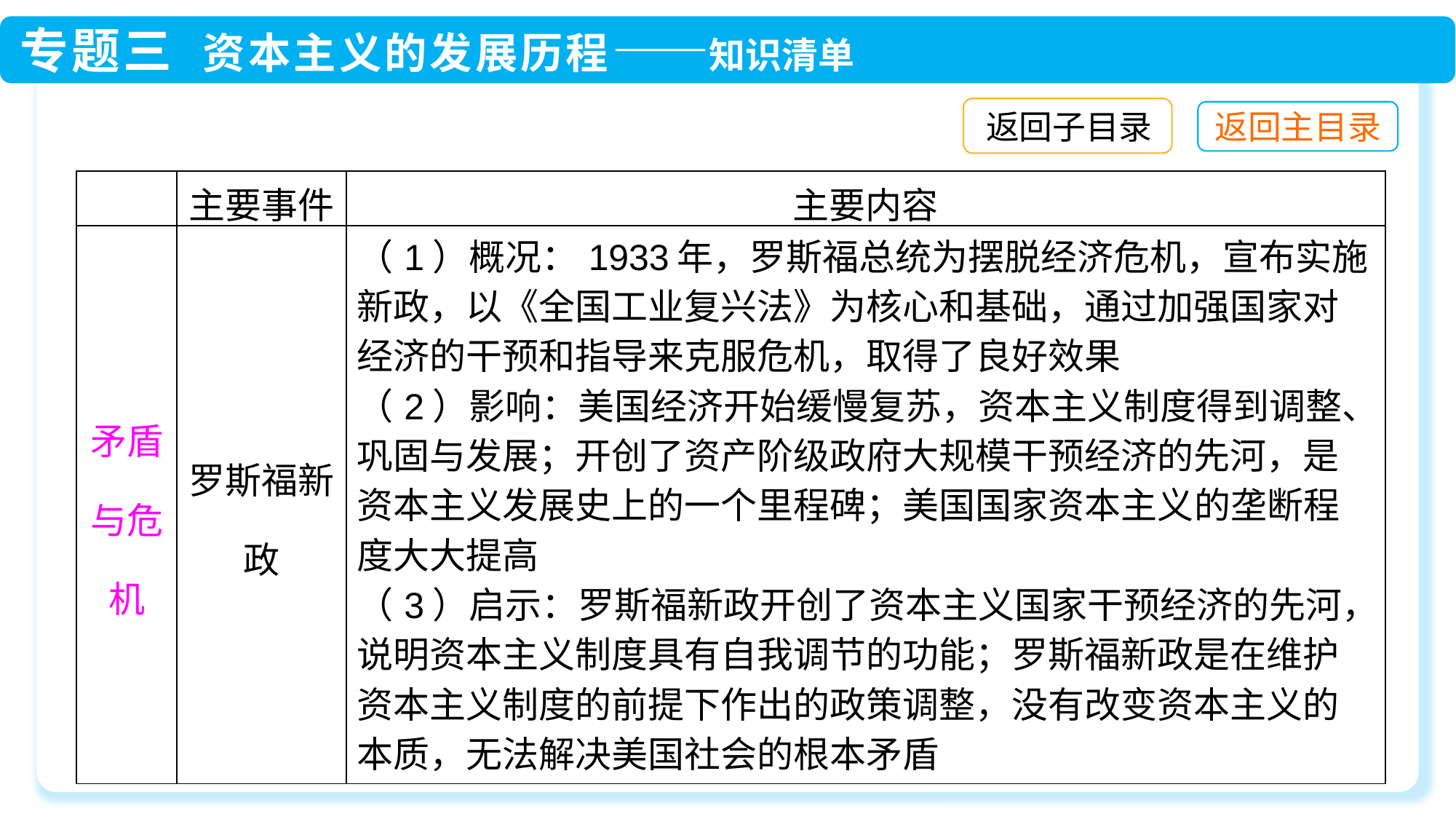

返回子目录
|  | 主要事件 | 主要内容 |
| --- | --- | --- |
| 矛盾与危机 | 罗斯福新政 | （1）概况：1933年，罗斯福总统为摆脱经济危机，宣布实施新政，以《全国工业复兴法》为核心和基础，通过加强国家对经济的干预和指导来克服危机，取得了良好效果 （2）影响：美国经济开始缓慢复苏，资本主义制度得到调整、巩固与发展；开创了资产阶级政府大规模干预经济的先河，是资本主义发展史上的一个里程碑；美国国家资本主义的垄断程度大大提高 （3）启示：罗斯福新政开创了资本主义国家干预经济的先河，说明资本主义制度具有自我调节的功能；罗斯福新政是在维护资本主义制度的前提下作出的政策调整，没有改变资本主义的本质，无法解决美国社会的根本矛盾 |